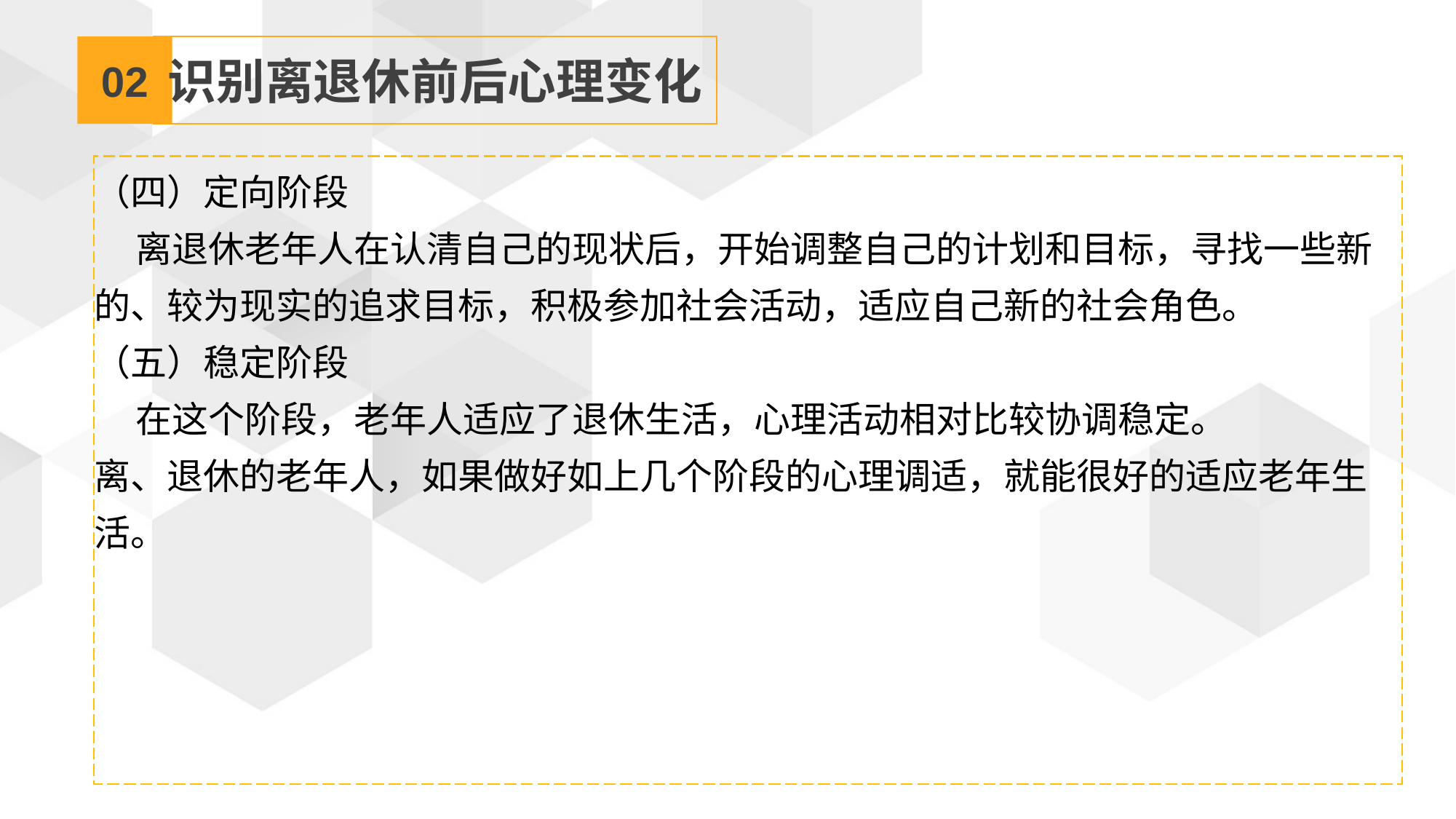

02
识别离退休前后心理变化
（四）定向阶段
    离退休老年人在认清自己的现状后，开始调整自己的计划和目标，寻找一些新的、较为现实的追求目标，积极参加社会活动，适应自己新的社会角色。
（五）稳定阶段
    在这个阶段，老年人适应了退休生活，心理活动相对比较协调稳定。
离、退休的老年人，如果做好如上几个阶段的心理调适，就能很好的适应老年生活。